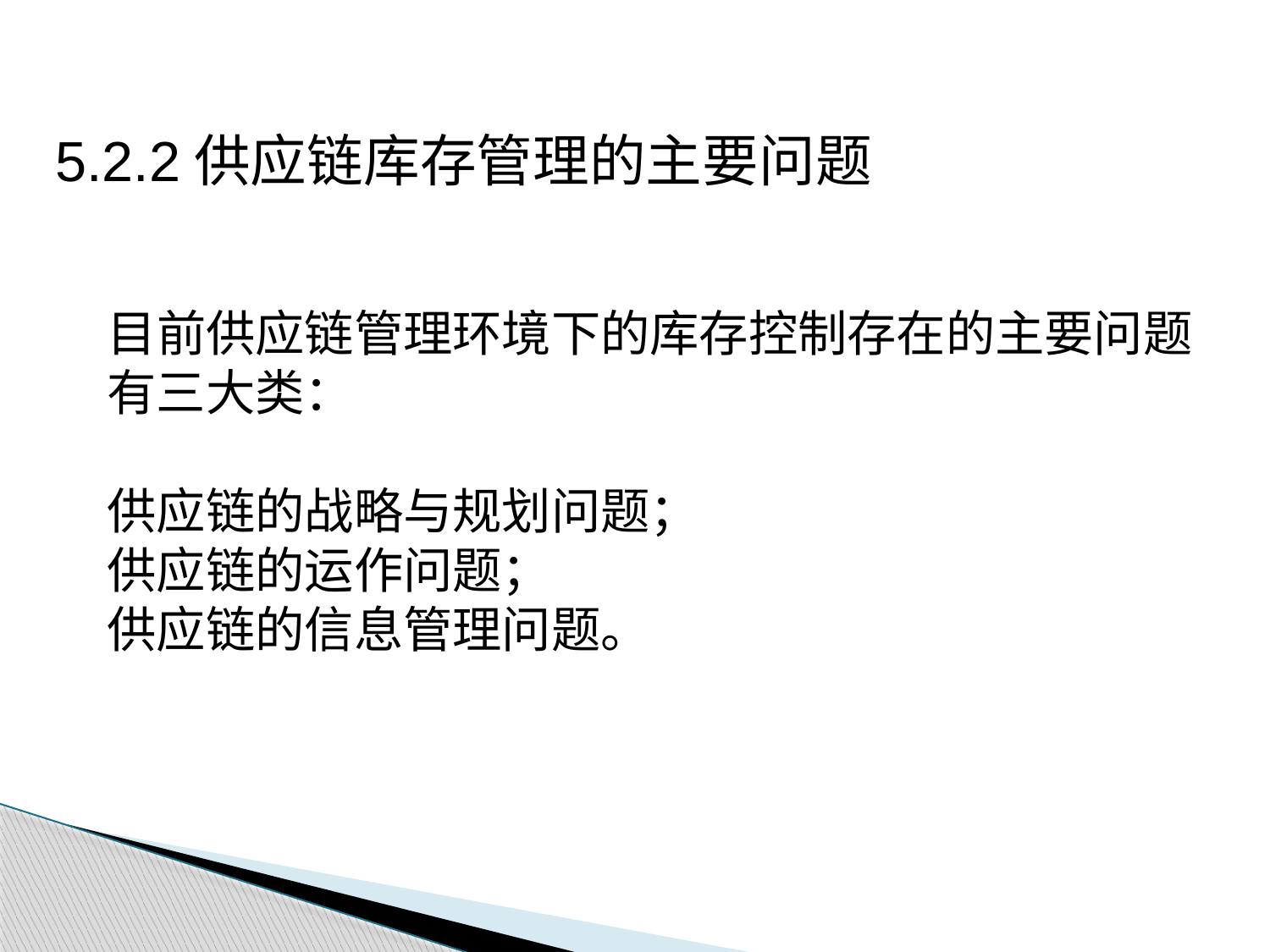

5.2.2供应链库存管理的主要问题
目前供应链管理环境下的库存控制存在的主要问题有三大类：

供应链的战略与规划问题；
供应链的运作问题；
供应链的信息管理问题。